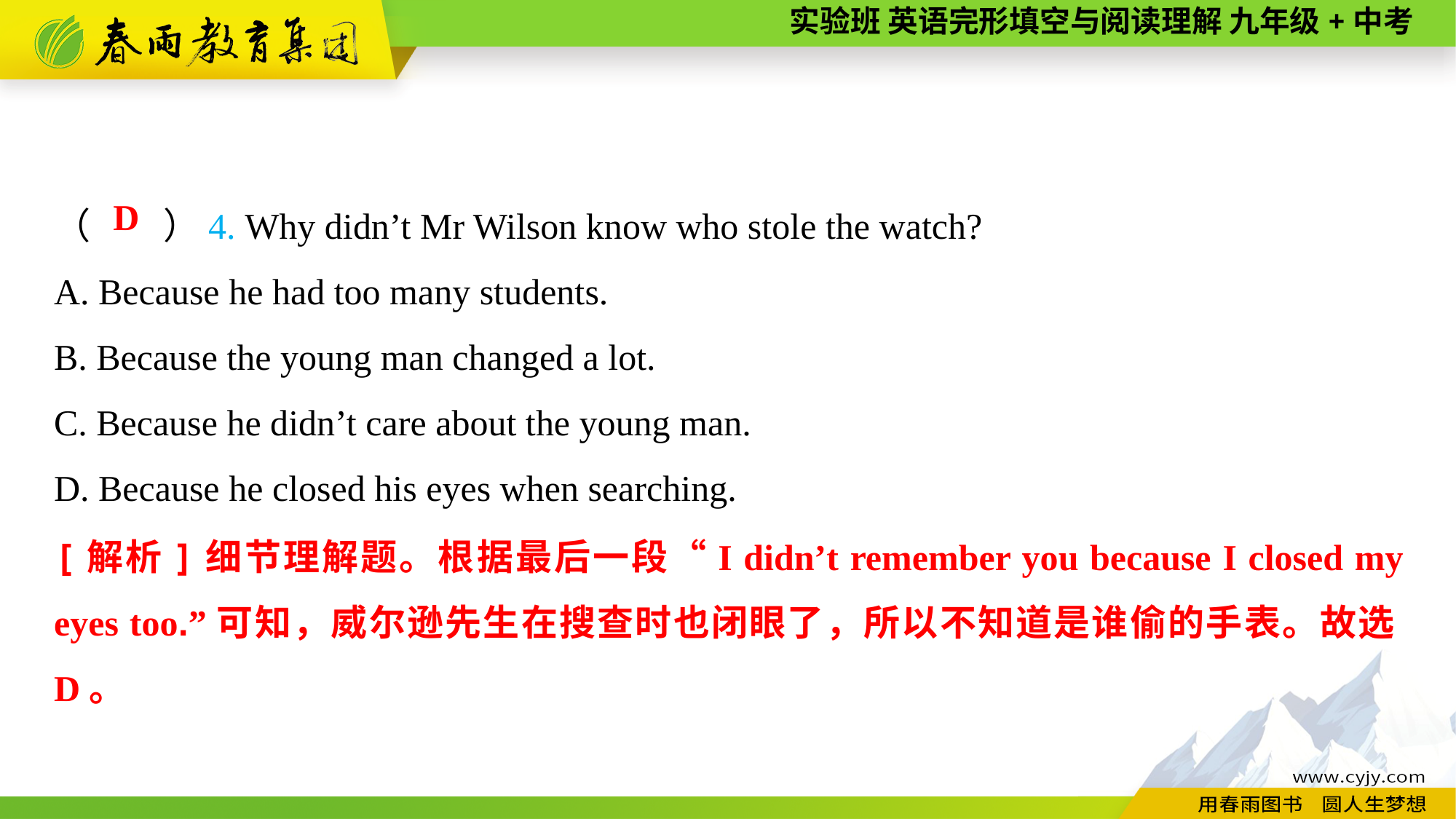

（　　）4. Why didn’t Mr Wilson know who stole the watch?
A. Because he had too many students.
B. Because the young man changed a lot.
C. Because he didn’t care about the young man.
D. Because he closed his eyes when searching.
D
[解析]细节理解题。根据最后一段“I didn’t remember you because I closed my eyes too.”可知，威尔逊先生在搜查时也闭眼了，所以不知道是谁偷的手表。故选D。